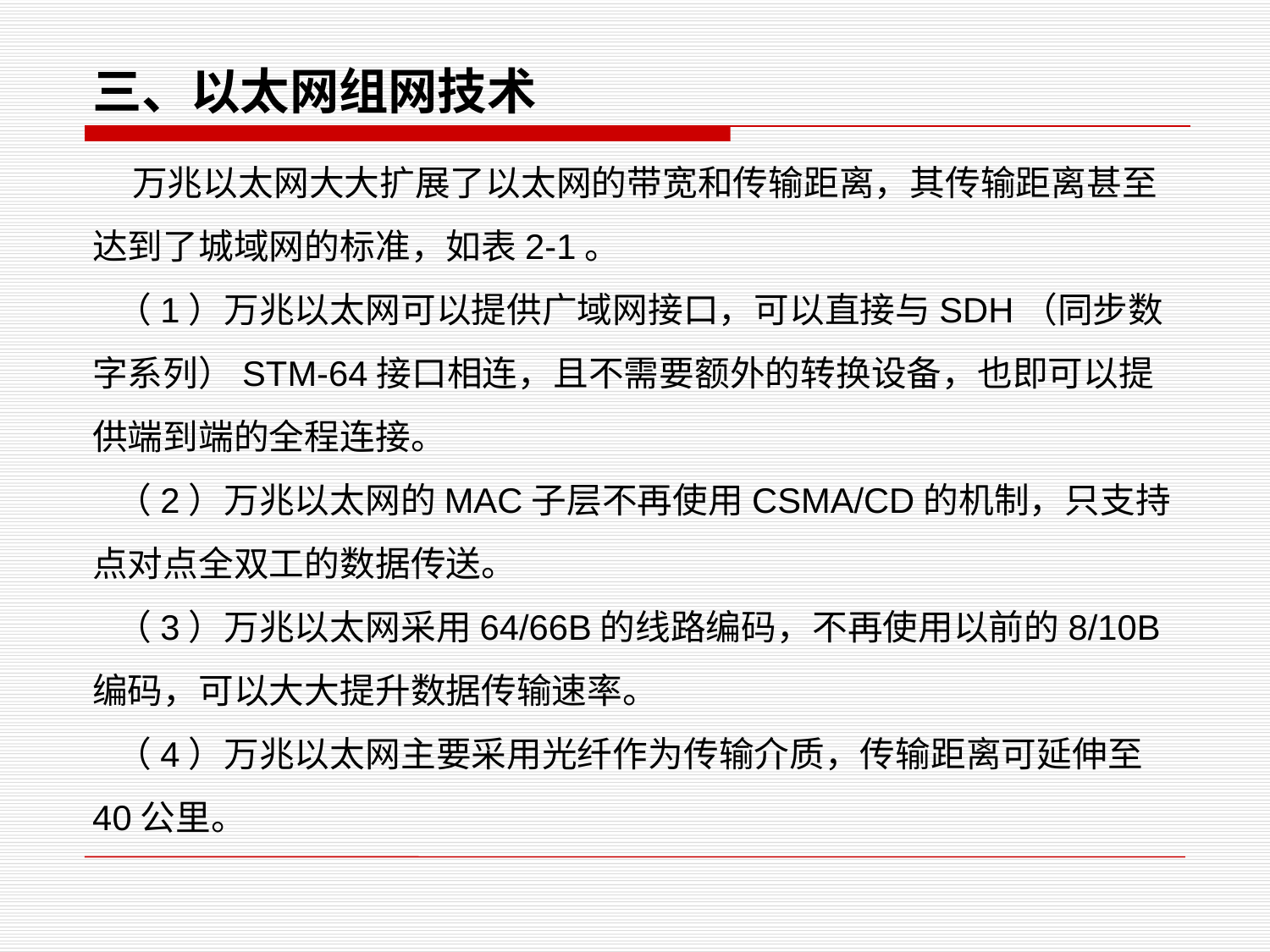

三、以太网组网技术
    万兆以太网大大扩展了以太网的带宽和传输距离，其传输距离甚至达到了城域网的标准，如表2-1。
  （1）万兆以太网可以提供广域网接口，可以直接与SDH（同步数字系列）STM-64接口相连，且不需要额外的转换设备，也即可以提供端到端的全程连接。
  （2）万兆以太网的MAC子层不再使用CSMA/CD的机制，只支持点对点全双工的数据传送。
  （3）万兆以太网采用64/66B的线路编码，不再使用以前的8/10B编码，可以大大提升数据传输速率。
  （4）万兆以太网主要采用光纤作为传输介质，传输距离可延伸至40公里。
17